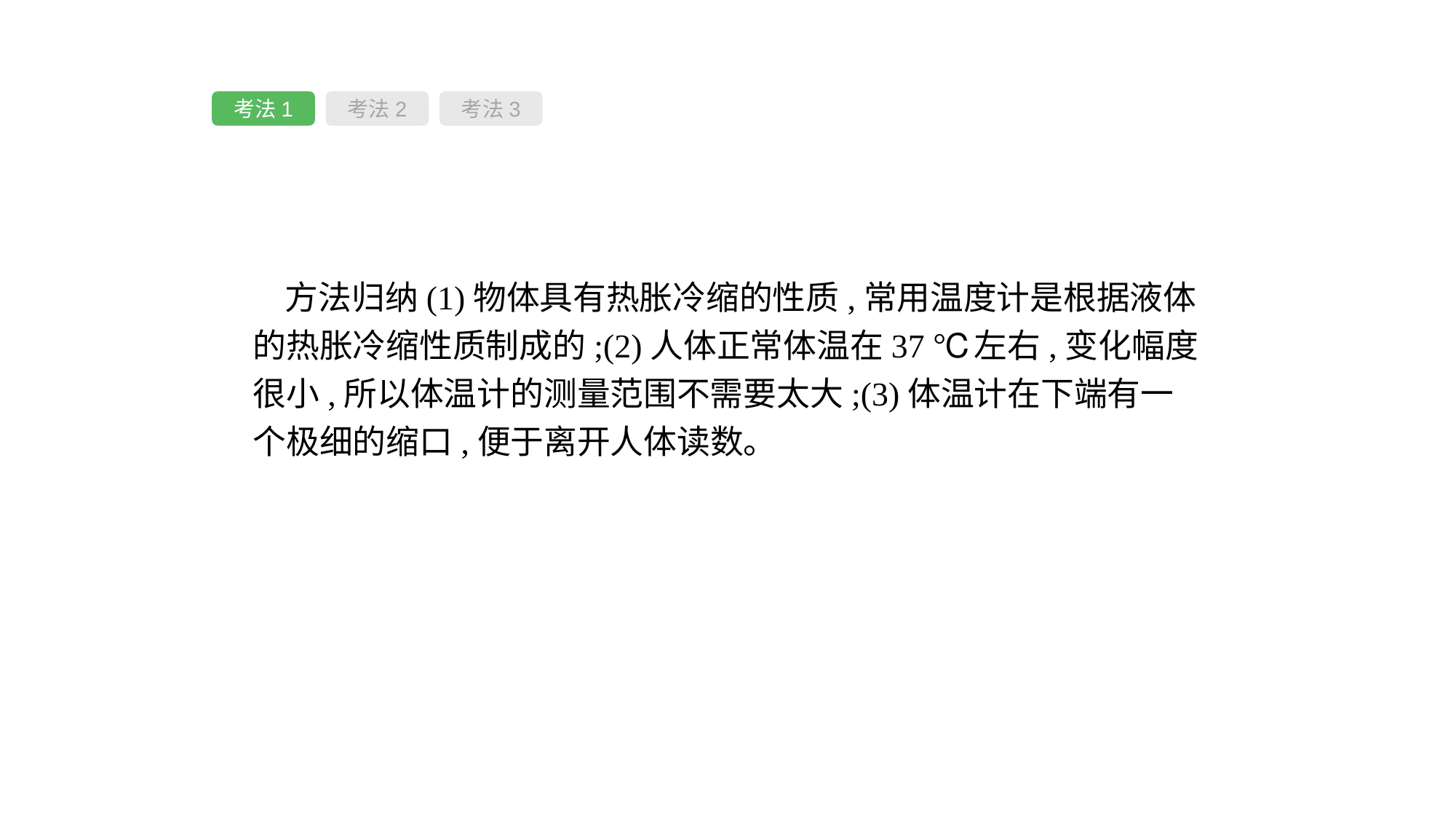

考法1
考法2
考法3
方法归纳(1)物体具有热胀冷缩的性质,常用温度计是根据液体的热胀冷缩性质制成的;(2)人体正常体温在37 ℃左右,变化幅度很小,所以体温计的测量范围不需要太大;(3)体温计在下端有一个极细的缩口,便于离开人体读数。